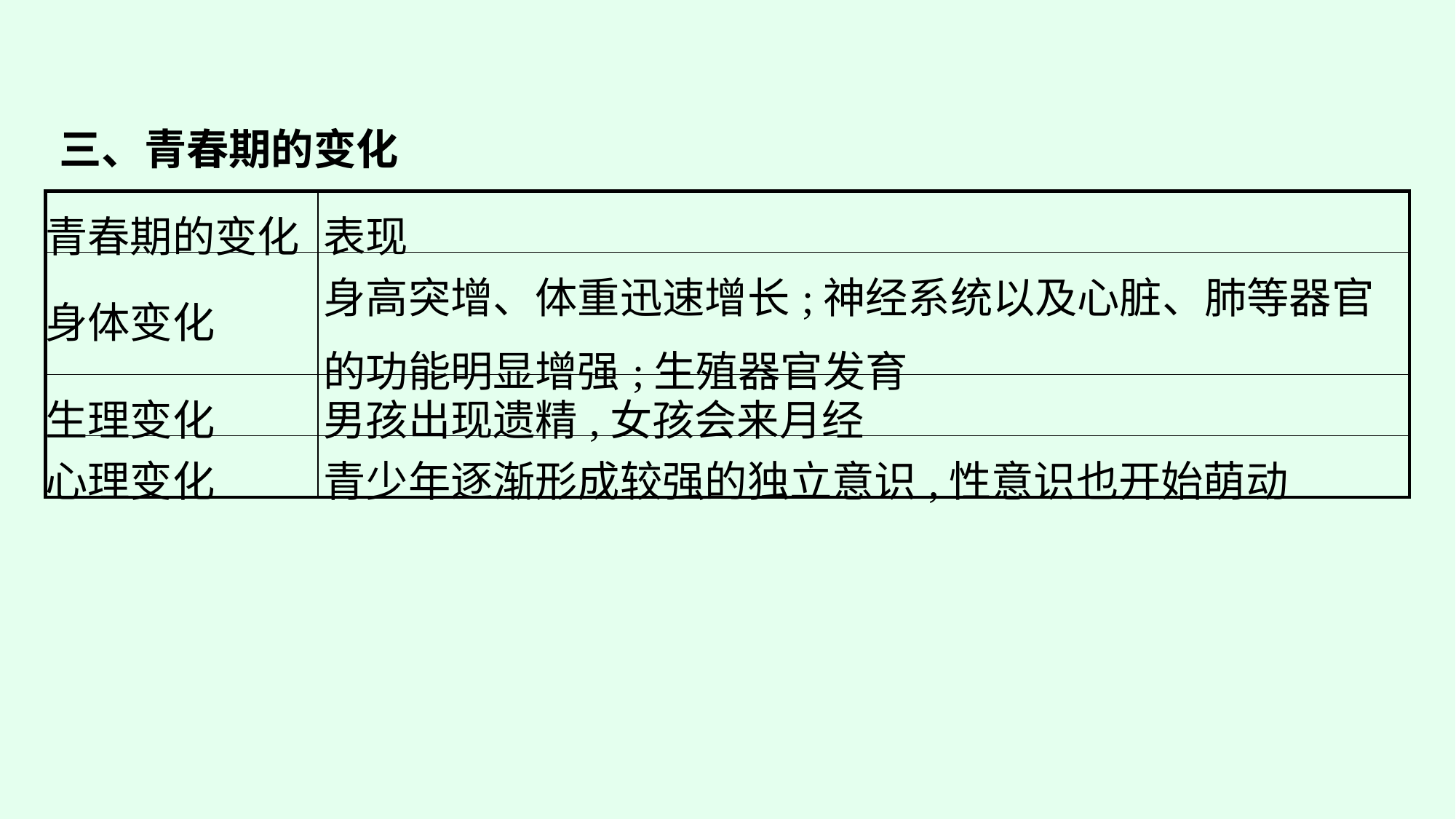

三、青春期的变化
| 青春期的变化 | 表现 |
| --- | --- |
| 身体变化 | 身高突增、体重迅速增长;神经系统以及心脏、肺等器官的功能明显增强;生殖器官发育 |
| 生理变化 | 男孩出现遗精,女孩会来月经 |
| 心理变化 | 青少年逐渐形成较强的独立意识,性意识也开始萌动 |